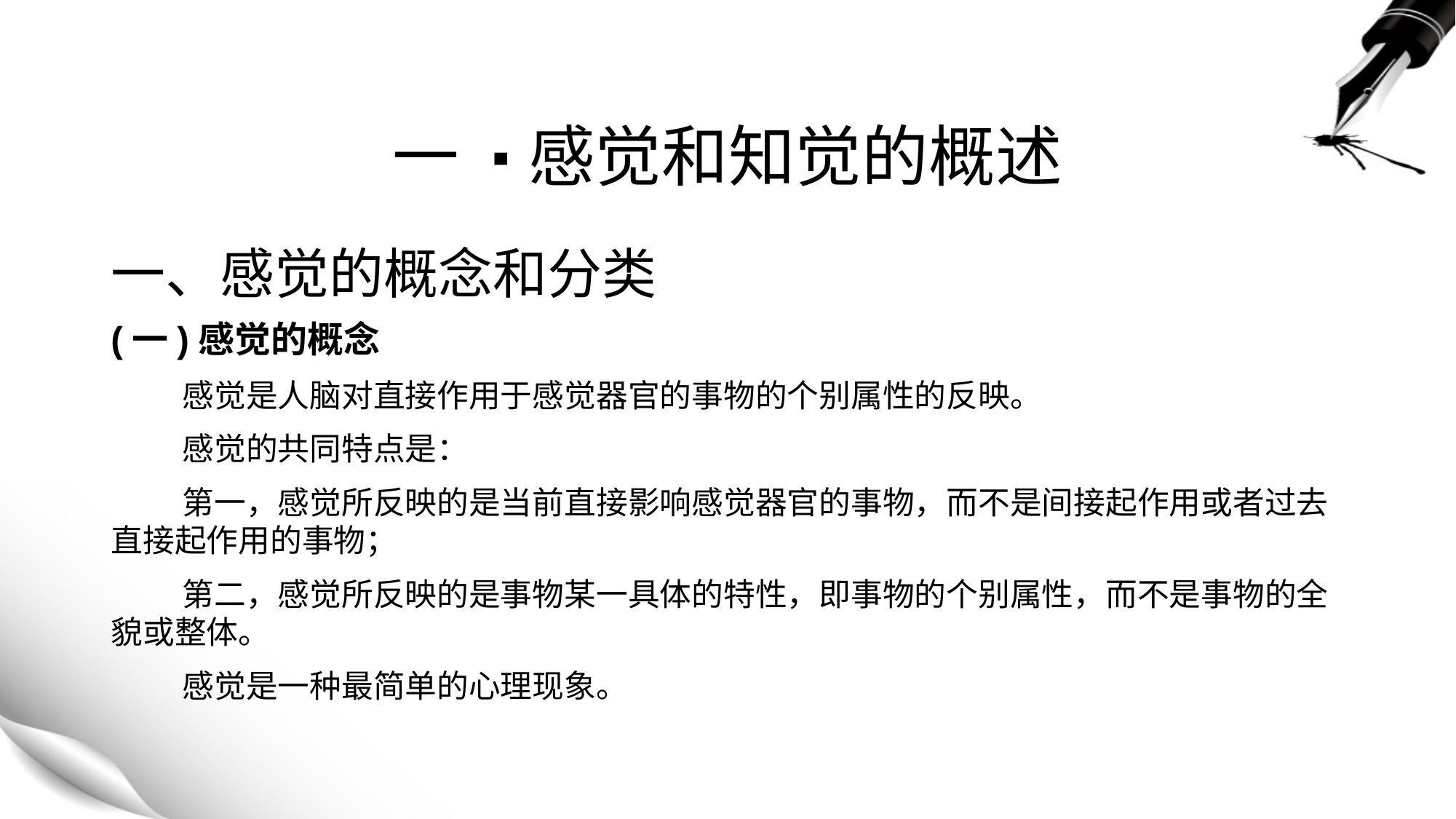

# 一 ·感觉和知觉的概述
一、感觉的概念和分类
(一)感觉的概念
         感觉是人脑对直接作用于感觉器官的事物的个别属性的反映。
         感觉的共同特点是：
         第一，感觉所反映的是当前直接影响感觉器官的事物，而不是间接起作用或者过去直接起作用的事物；
         第二，感觉所反映的是事物某一具体的特性，即事物的个别属性，而不是事物的全貌或整体。
         感觉是一种最简单的心理现象。